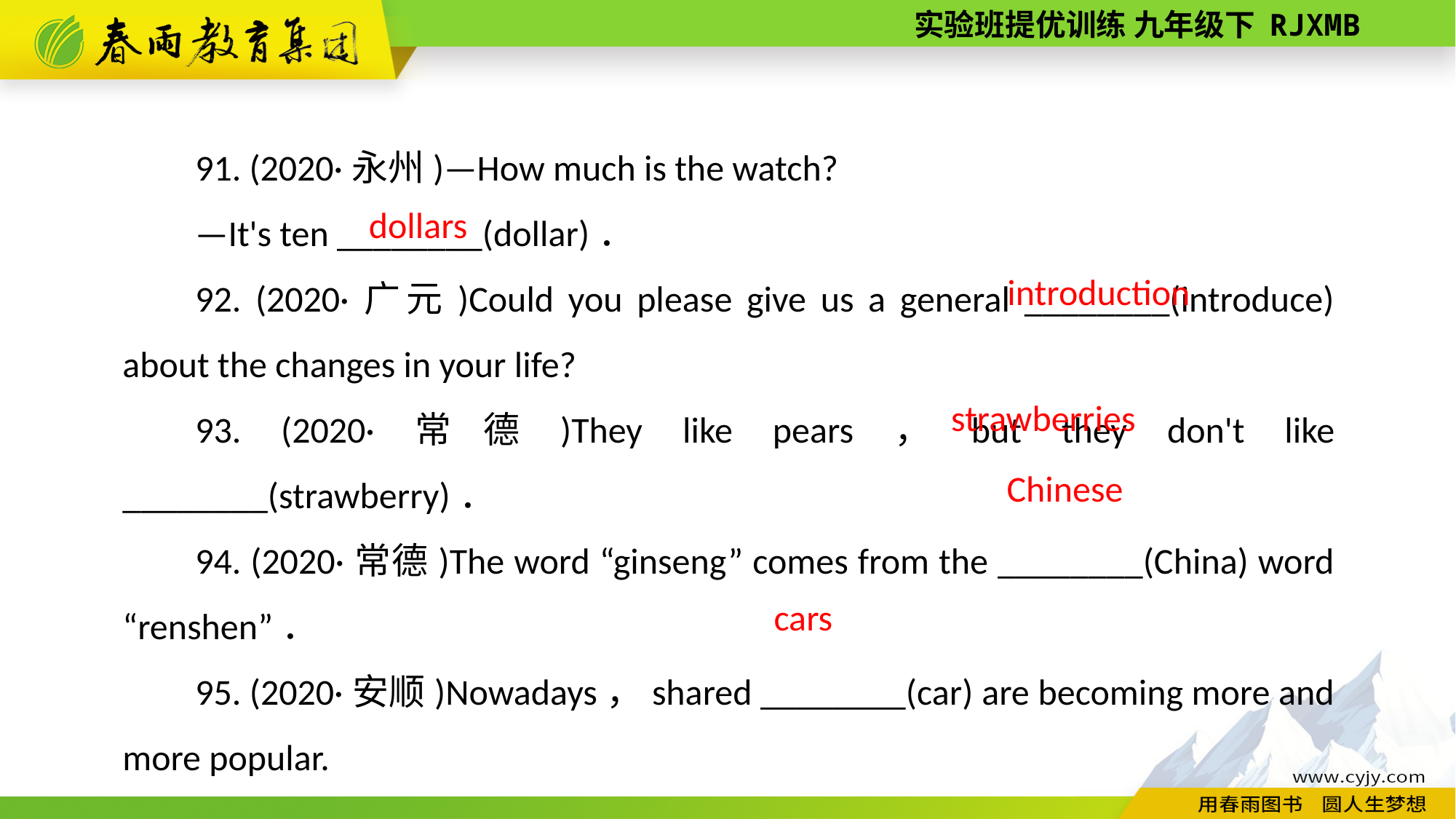

91. (2020·永州)—How much is the watch?
—It's ten ________(dollar)．
92. (2020·广元)Could you please give us a general ________(introduce) about the changes in your life?
93. (2020·常德)They like pears，but they don't like ________(strawberry)．
94. (2020·常德)The word “ginseng” comes from the ________(China) word “ren­shen”．
95. (2020·安顺)Nowadays，shared ________(car) are becoming more and more popular.
dollars
introduction
strawberries
Chinese
cars